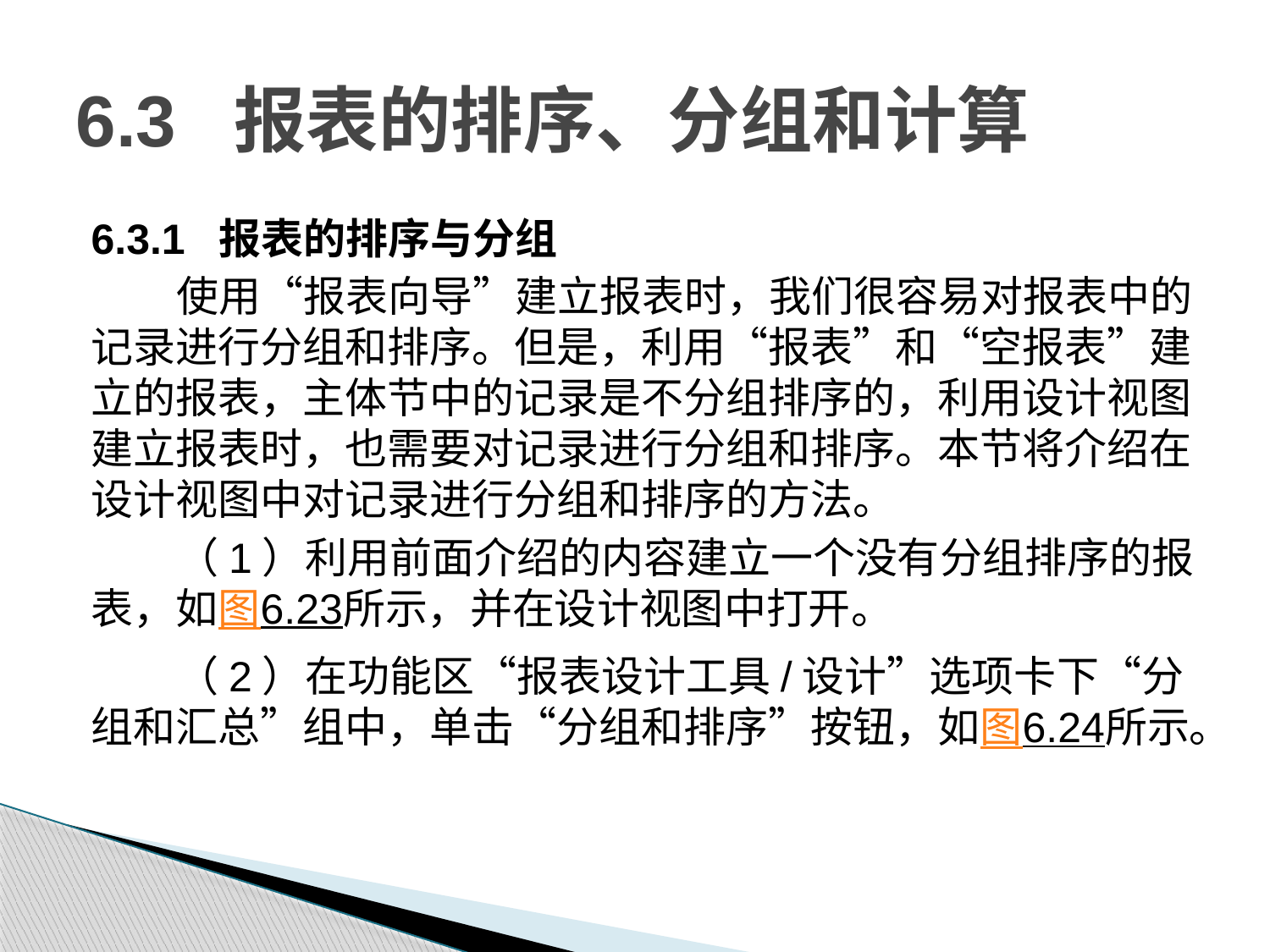

# 6.3  报表的排序、分组和计算
6.3.1  报表的排序与分组
使用“报表向导”建立报表时，我们很容易对报表中的记录进行分组和排序。但是，利用“报表”和“空报表”建立的报表，主体节中的记录是不分组排序的，利用设计视图建立报表时，也需要对记录进行分组和排序。本节将介绍在设计视图中对记录进行分组和排序的方法。
（1）利用前面介绍的内容建立一个没有分组排序的报表，如图6.23所示，并在设计视图中打开。
（2）在功能区“报表设计工具/设计”选项卡下“分组和汇总”组中，单击“分组和排序”按钮，如图6.24所示。